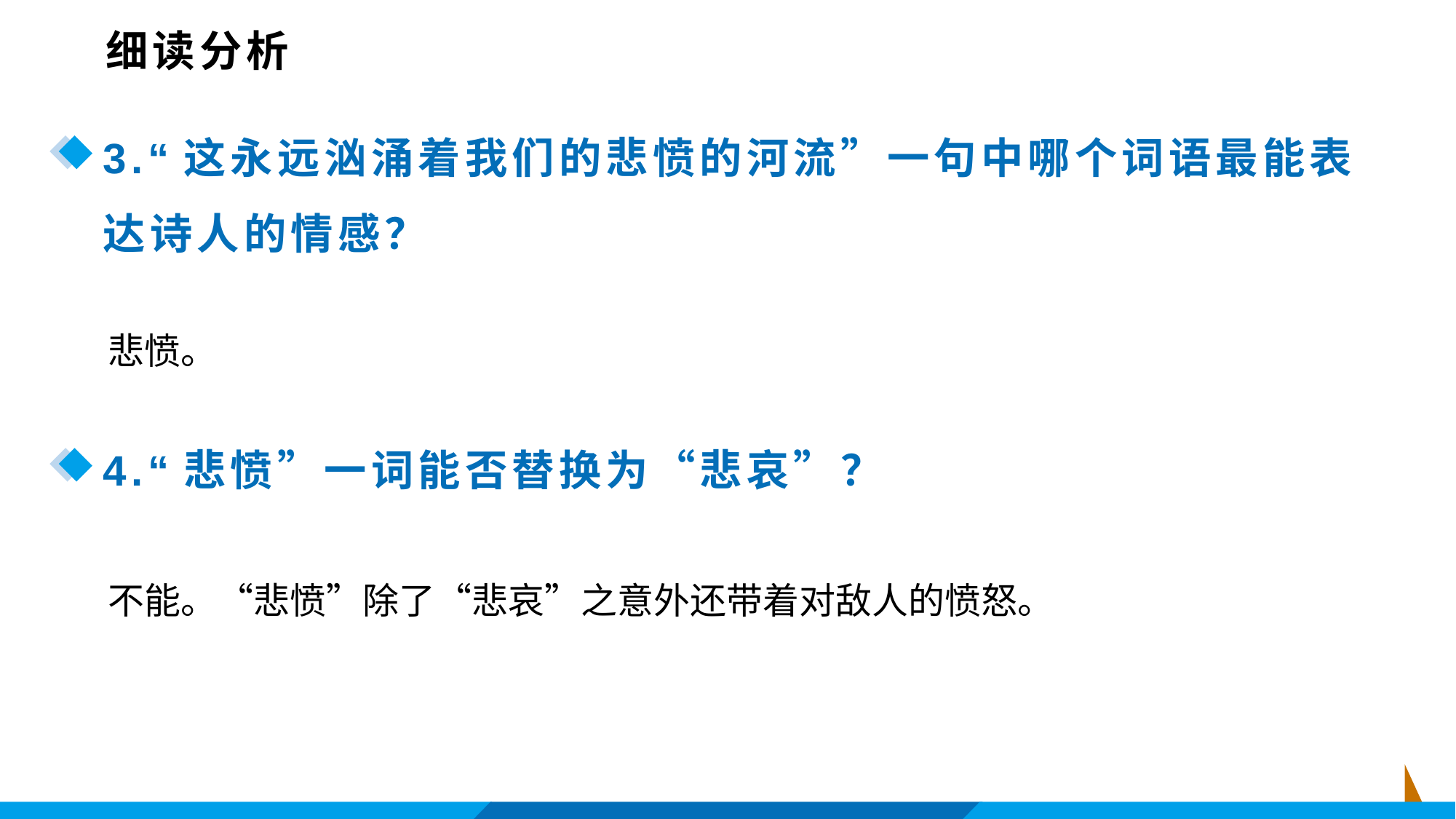

细读分析
3.“这永远汹涌着我们的悲愤的河流”一句中哪个词语最能表达诗人的情感？

悲愤。
4.“悲愤”一词能否替换为“悲哀”？

不能。“悲愤”除了“悲哀”之意外还带着对敌人的愤怒。